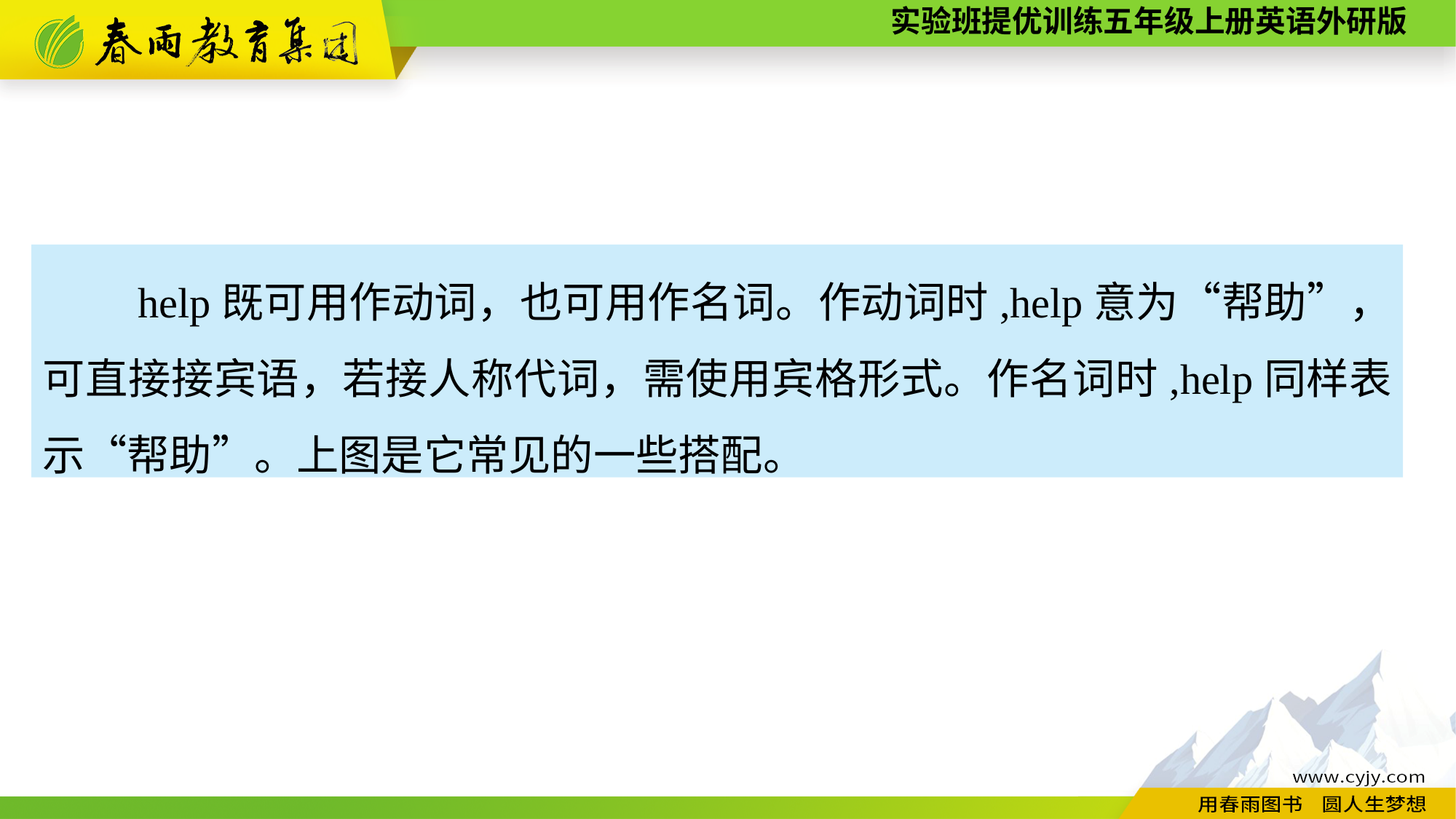

help既可用作动词，也可用作名词。作动词时,help意为“帮助”，可直接接宾语，若接人称代词，需使用宾格形式。作名词时,help同样表示“帮助”。上图是它常见的一些搭配。